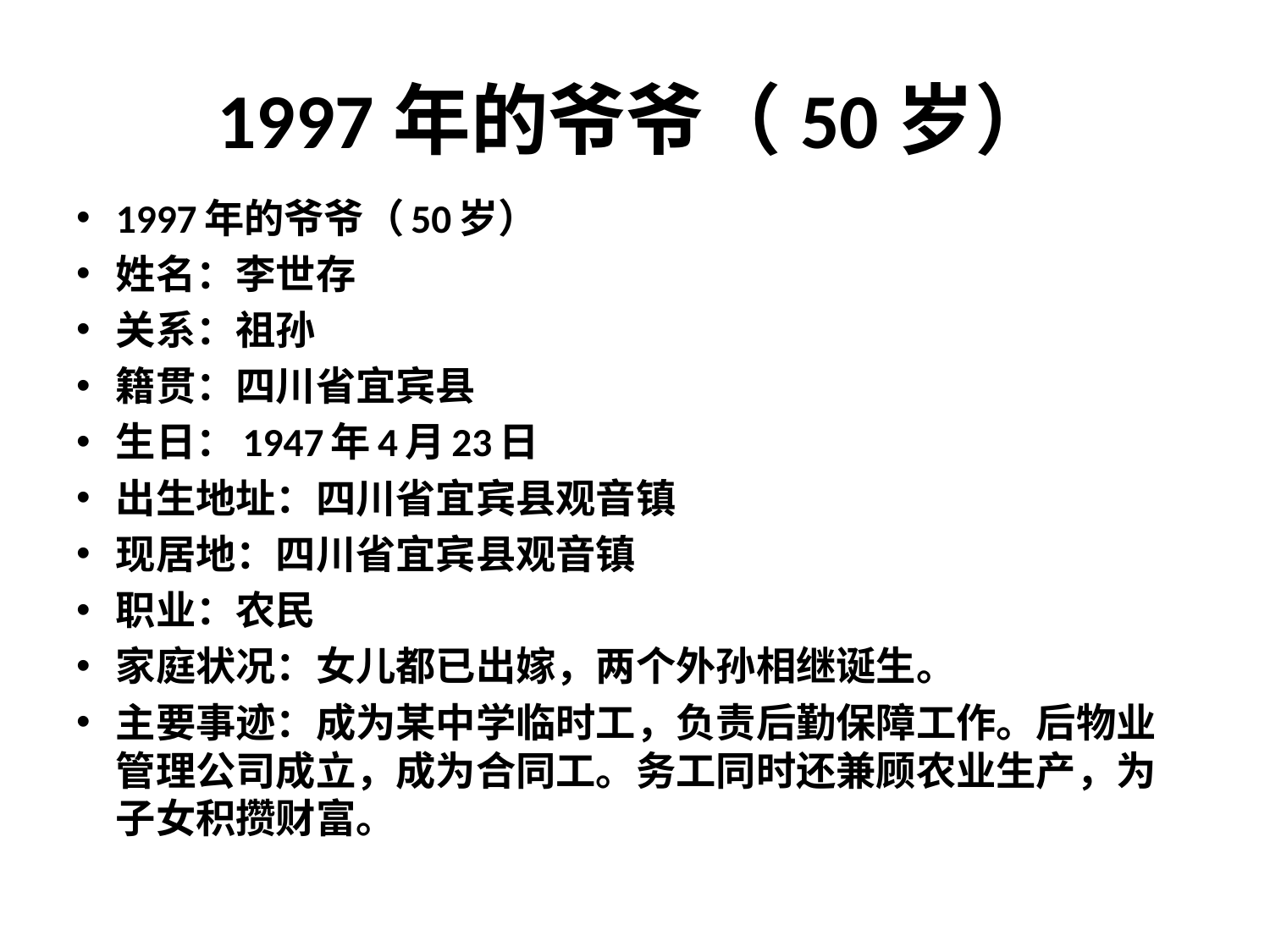

# 1997年的爷爷（50岁）
1997年的爷爷（50岁）
姓名：李世存
关系：祖孙
籍贯：四川省宜宾县
生日：1947年4月23日
出生地址：四川省宜宾县观音镇
现居地：四川省宜宾县观音镇
职业：农民
家庭状况：女儿都已出嫁，两个外孙相继诞生。
主要事迹：成为某中学临时工，负责后勤保障工作。后物业管理公司成立，成为合同工。务工同时还兼顾农业生产，为子女积攒财富。